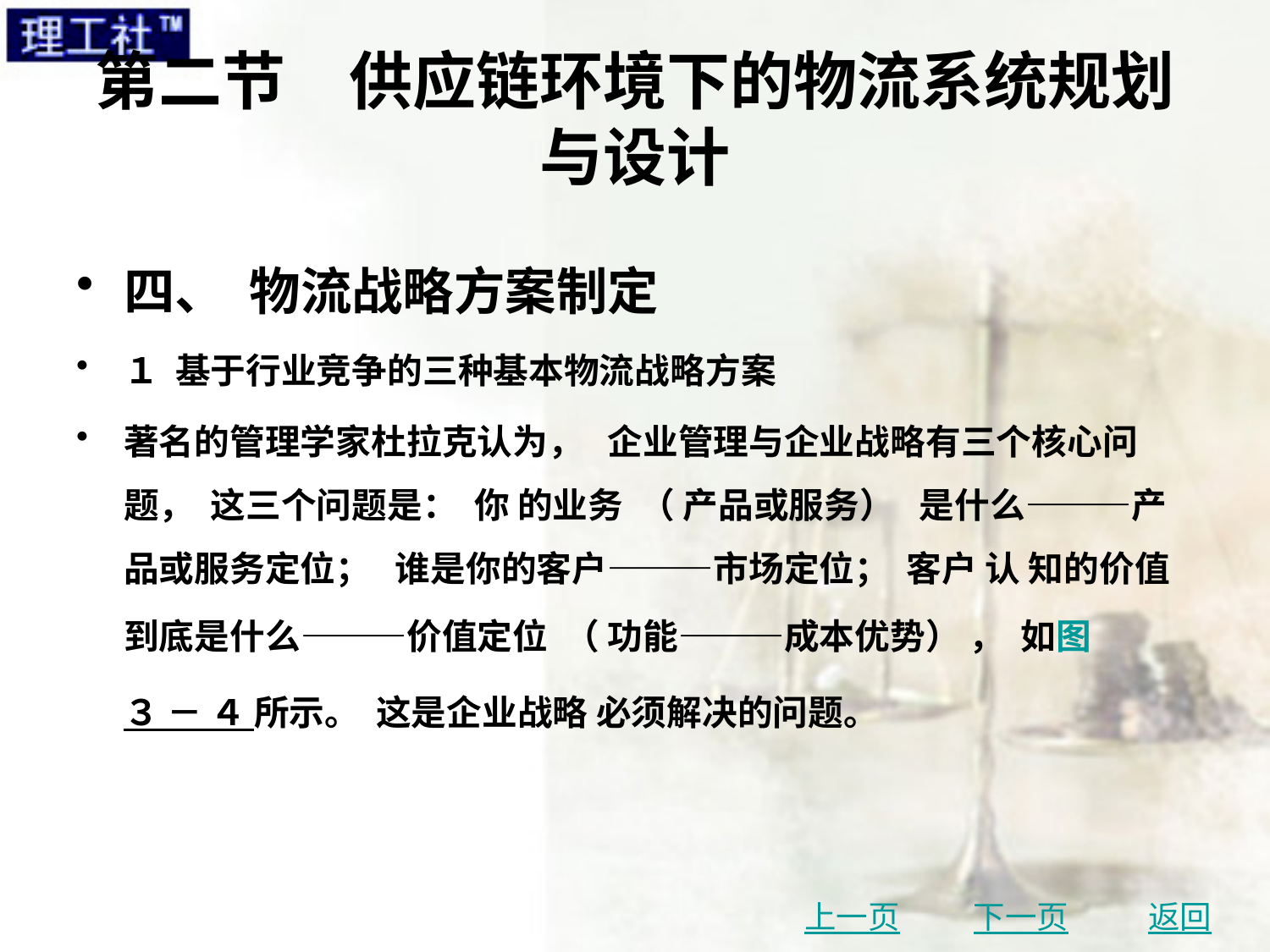

# 第二节　供应链环境下的物流系统规划与设计
四、  物流战略方案制定
１  基于行业竞争的三种基本物流战略方案
著名的管理学家杜拉克认为，   企业管理与企业战略有三个核心问题，  这三个问题是：  你 的业务  （ 产品或服务）   是什么———产品或服务定位；   谁是你的客户———市场定位；  客户 认 知的价值到底是什么———价值定位  （ 功能———成本优势） ，  如图 ３ － ４ 所示。  这是企业战略 必须解决的问题。

上一页
下一页
返回